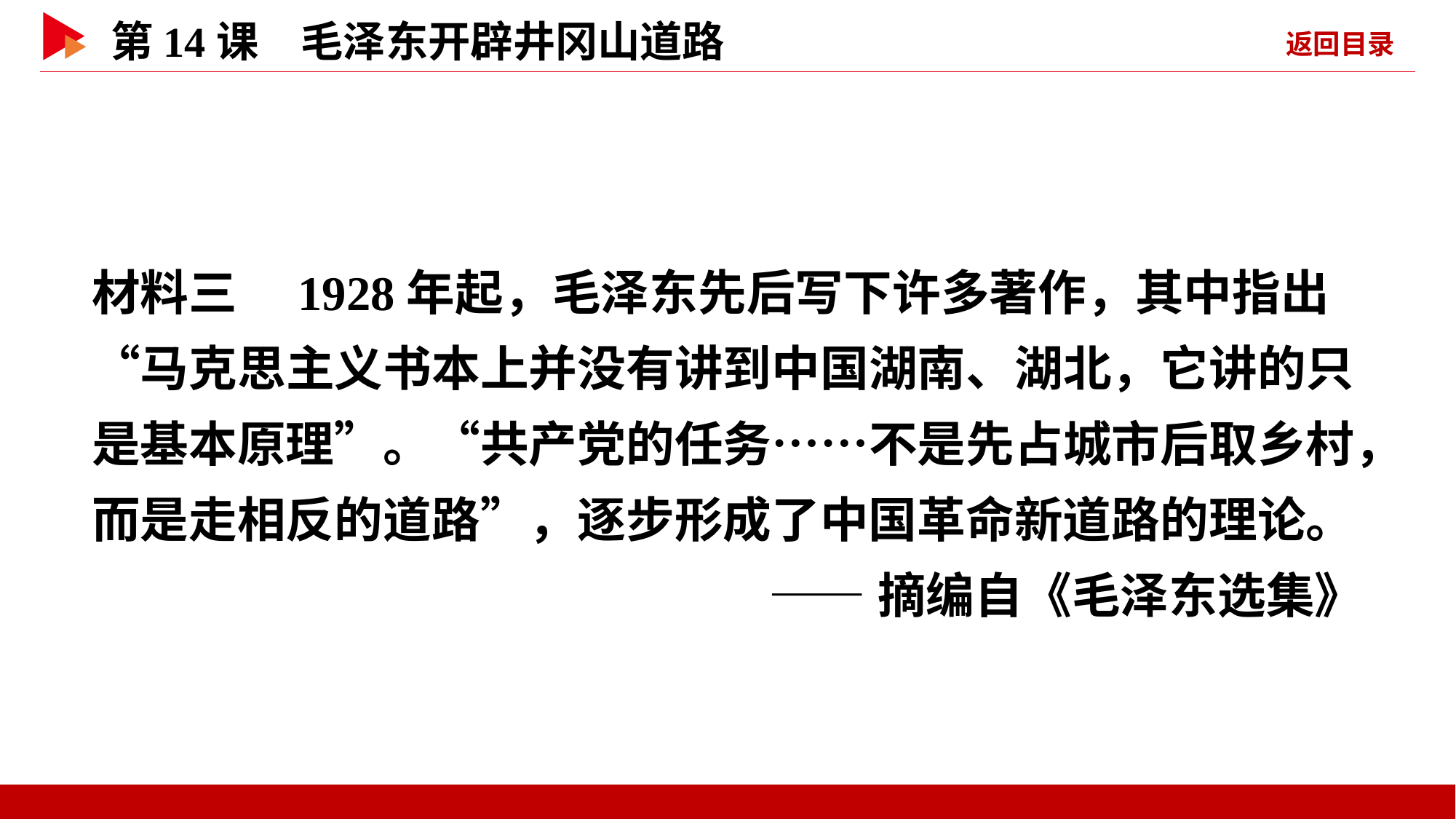

材料三　1928年起，毛泽东先后写下许多著作，其中指出“马克思主义书本上并没有讲到中国湖南、湖北，它讲的只是基本原理”。“共产党的任务……不是先占城市后取乡村，而是走相反的道路”，逐步形成了中国革命新道路的理论。
——摘编自《毛泽东选集》